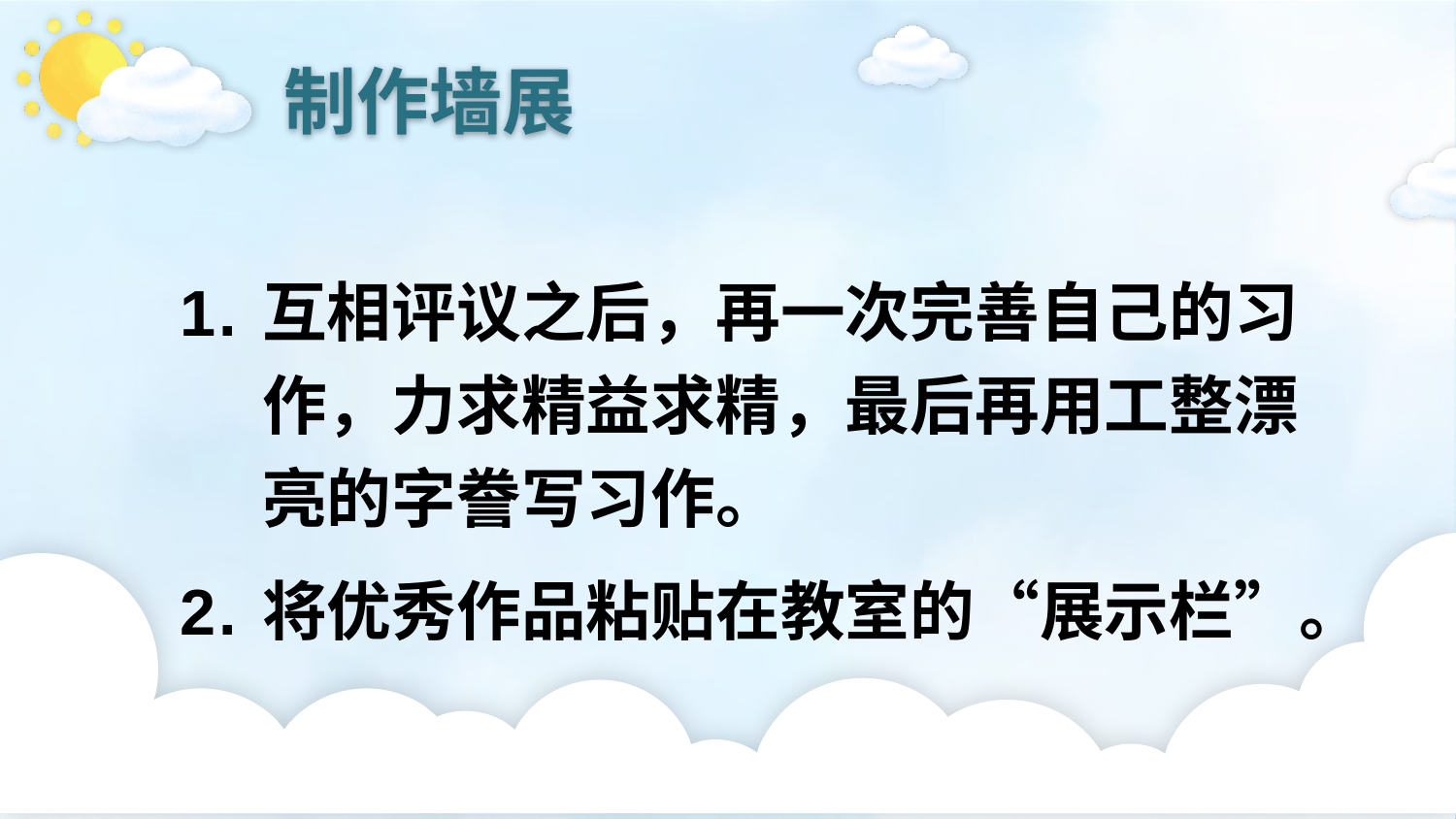

制作墙展
互相评议之后，再一次完善自己的习作，力求精益求精，最后再用工整漂亮的字誊写习作。
将优秀作品粘贴在教室的“展示栏”。